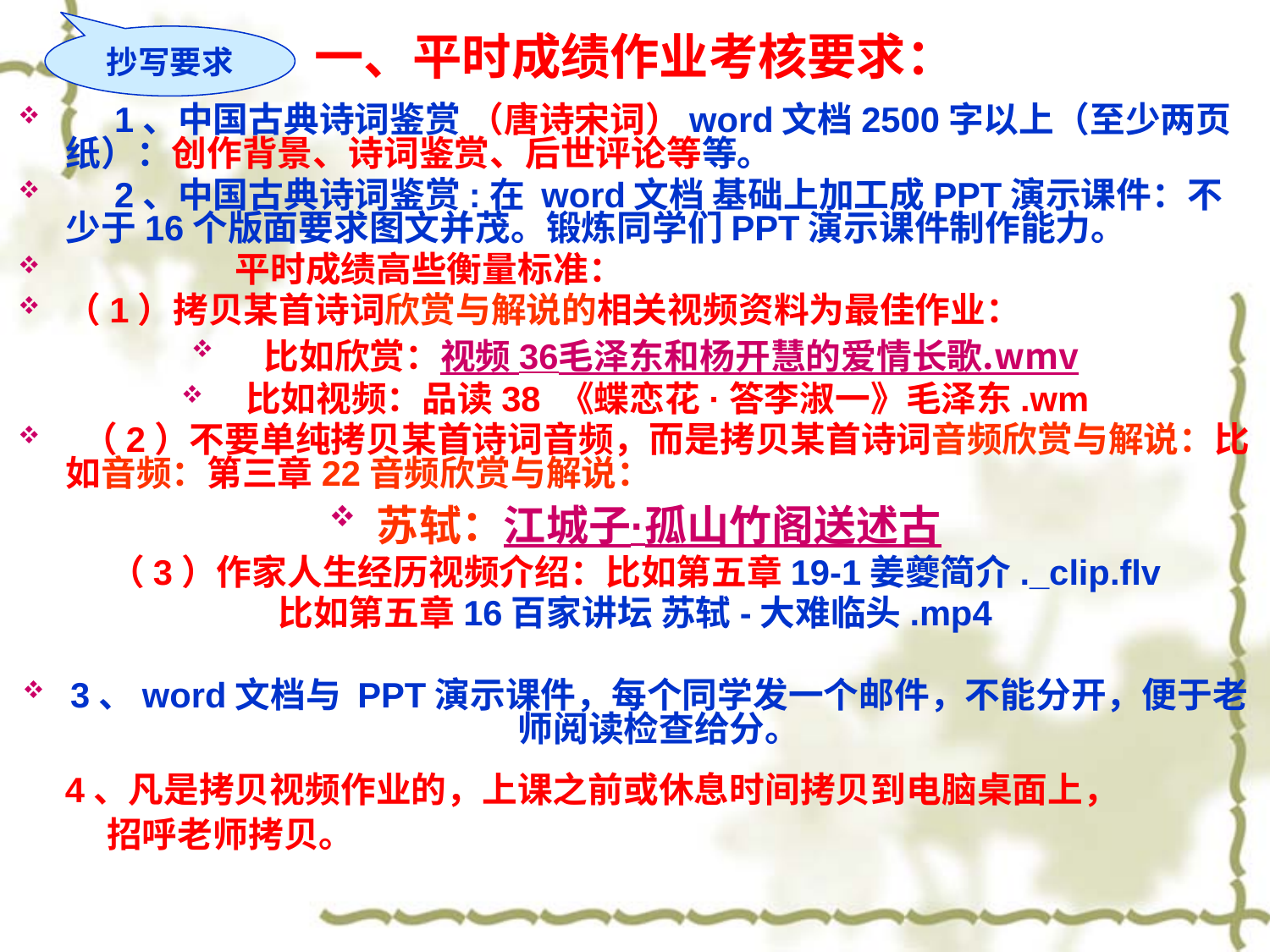

# 一、平时成绩作业考核要求：
抄写要求
     1、中国古典诗词鉴赏 （唐诗宋词）word文档2500字以上（至少两页纸）：创作背景、诗词鉴赏、后世评论等等。
     2、中国古典诗词鉴赏:在 word文档 基础上加工成PPT演示课件：不少于16个版面要求图文并茂。锻炼同学们PPT演示课件制作能力。
                    平时成绩高些衡量标准：
（1）拷贝某首诗词欣赏与解说的相关视频资料为最佳作业：
  比如欣赏：视频 36毛泽东和杨开慧的爱情长歌.wmv
 比如视频：品读38 《蝶恋花·答李淑一》毛泽东.wm
 （2）不要单纯拷贝某首诗词音频，而是拷贝某首诗词音频欣赏与解说：比如音频：第三章22音频欣赏与解说：
苏轼：江城子·孤山竹阁送述古
（3）作家人生经历视频介绍：比如第五章19-1姜夔简介._clip.flv
比如第五章16百家讲坛 苏轼-大难临头.mp4

3、word文档与 PPT演示课件，每个同学发一个邮件，不能分开，便于老师阅读检查给分。
   4、凡是拷贝视频作业的，上课之前或休息时间拷贝到电脑桌面上，
          招呼老师拷贝。